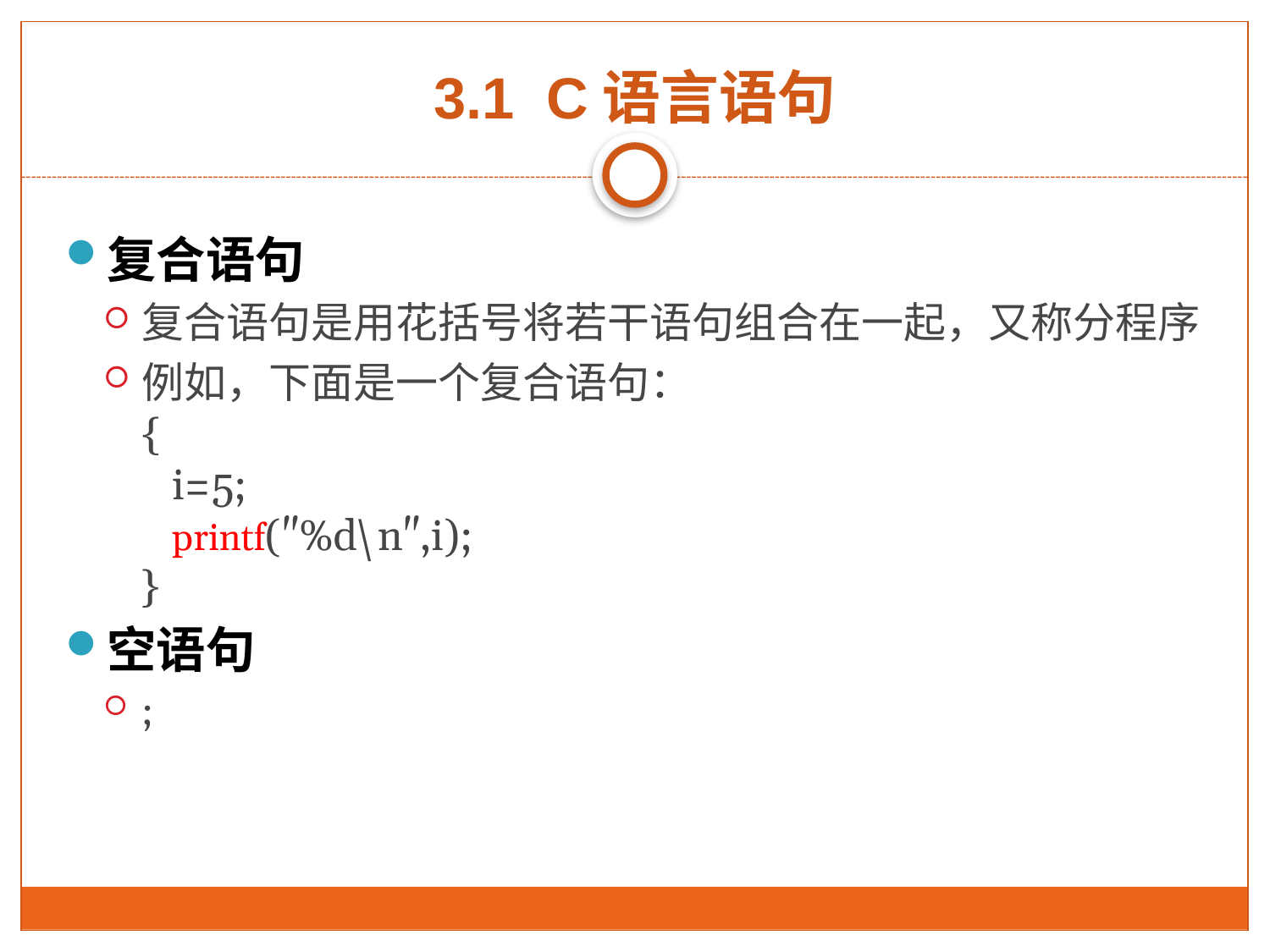

# 3.1  C语言语句
复合语句
复合语句是用花括号将若干语句组合在一起，又称分程序
例如，下面是一个复合语句：
{
   i=5;
   printf("%d\n",i);
}
空语句
;